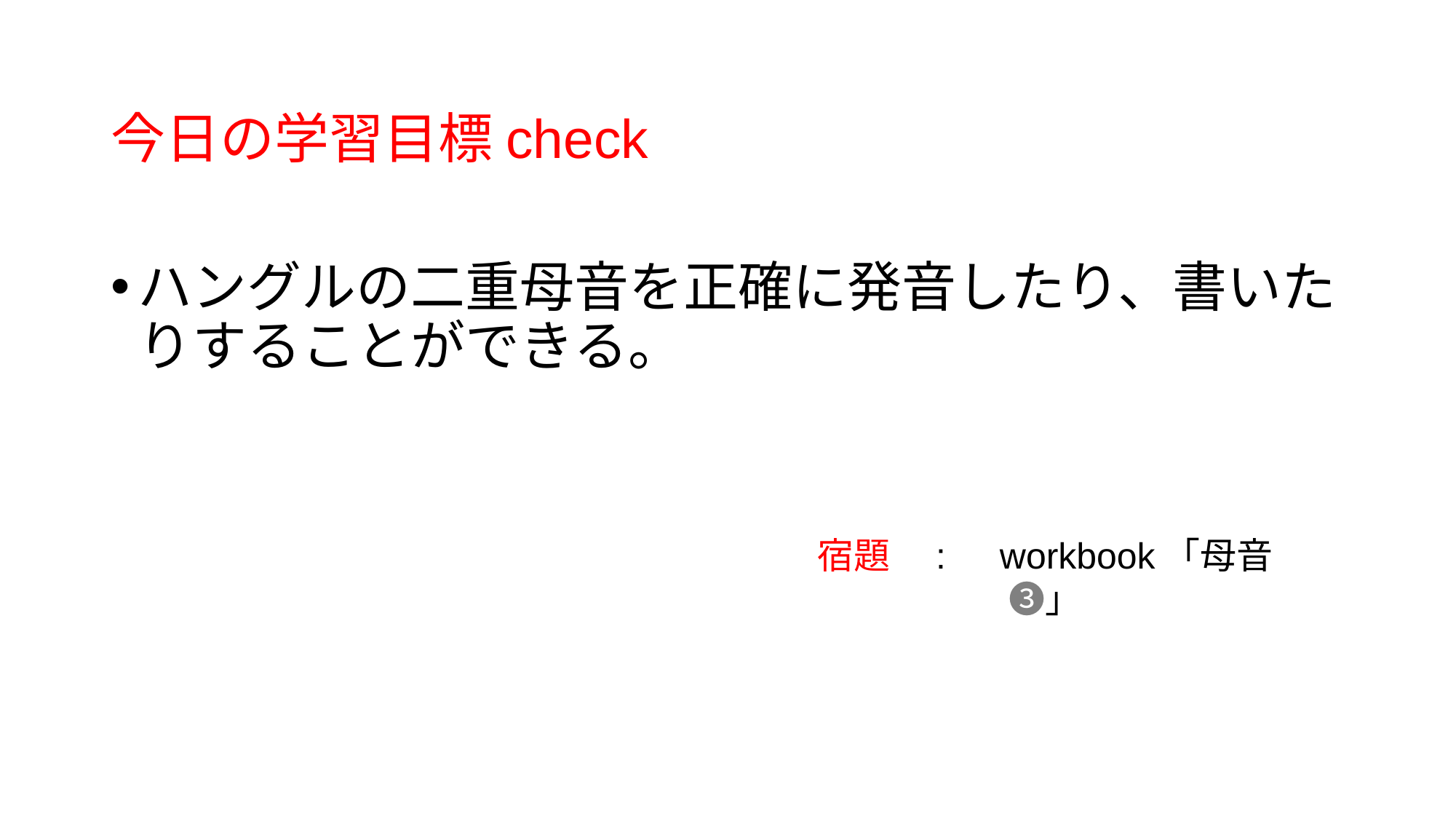

#
今日の学習目標check

ハングルの二重母音を正確に発音したり、書いたりすることができる。
宿題　:　workbook「母音❸」